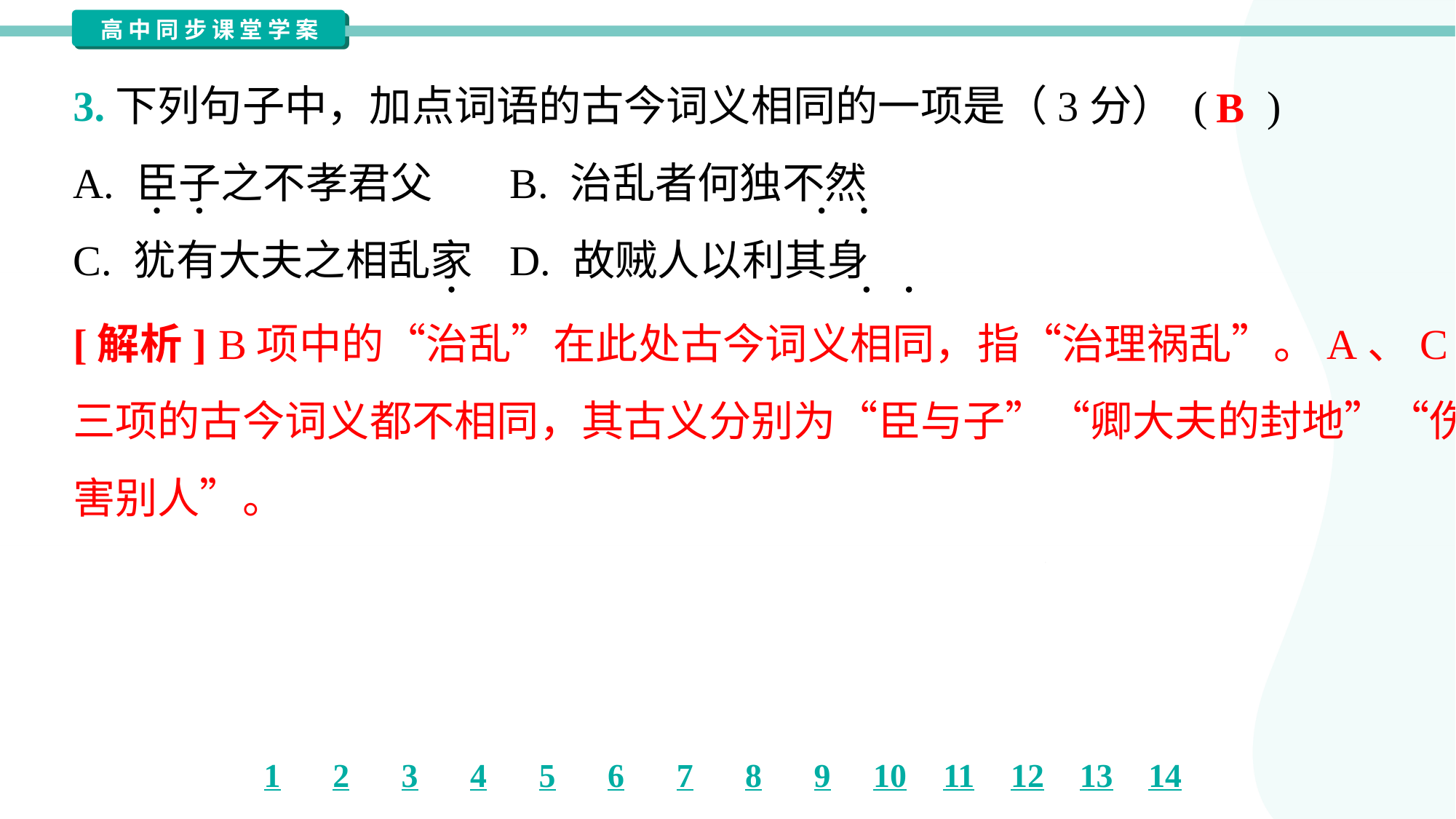

3.下列句子中，加点词语的古今词义相同的一项是（3分） (     )
B
A. 臣子之不孝君父	B. 治乱者何独不然
C. 犹有大夫之相乱家	D. 故贼人以利其身

[解析] B项中的“治乱”在此处古今词义相同，指“治理祸乱”。A、C、D
三项的古今词义都不相同，其古义分别为“臣与子”“卿大夫的封地”“伤
害别人”。